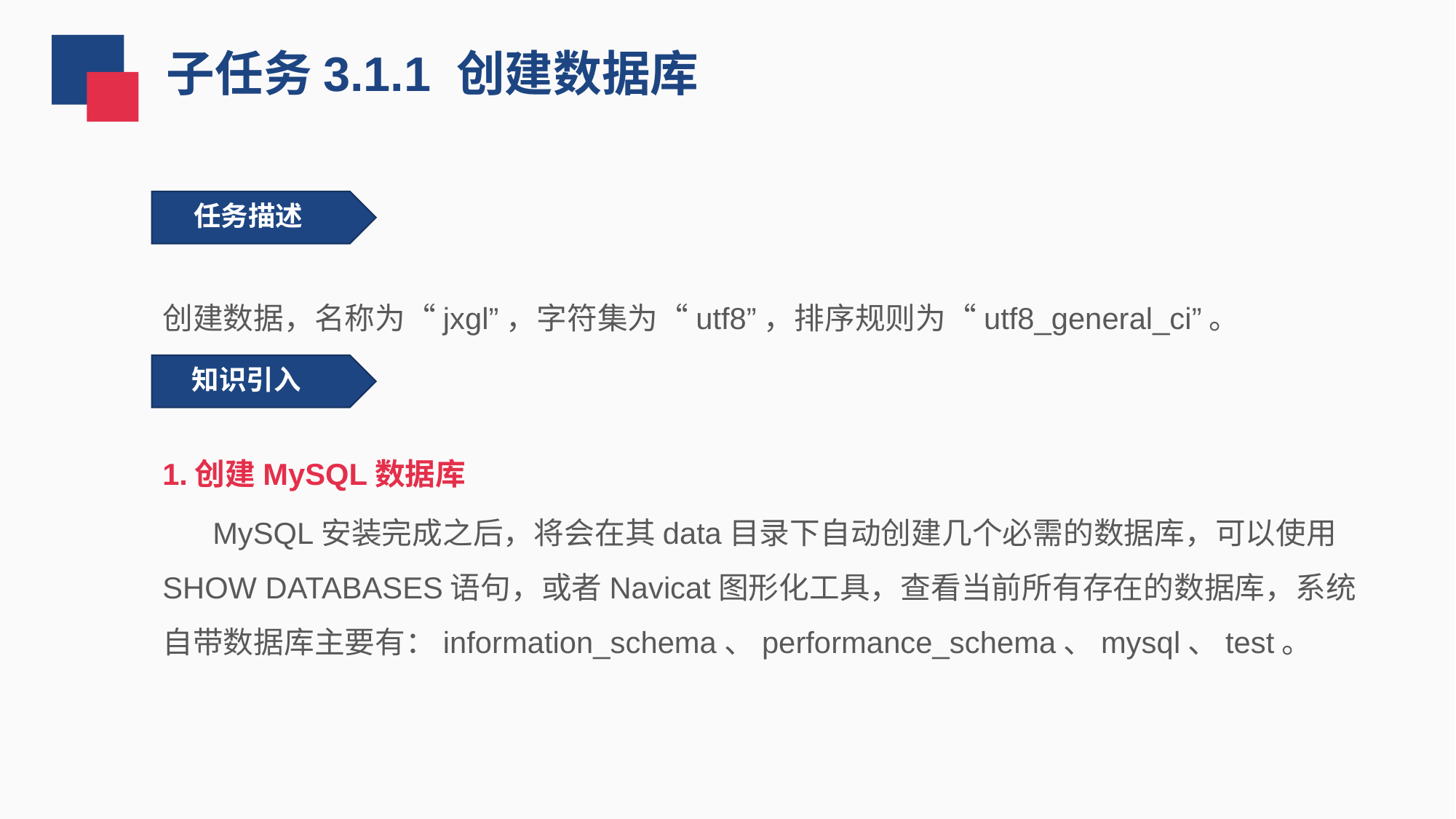

子任务3.1.1 创建数据库

    任务描述
创建数据，名称为“jxgl”，字符集为“utf8”，排序规则为“utf8_general_ci”。

知识引入
1.创建MySQL数据库
      MySQL安装完成之后，将会在其data目录下自动创建几个必需的数据库，可以使用SHOW DATABASES语句，或者Navicat图形化工具，查看当前所有存在的数据库，系统自带数据库主要有：information_schema、performance_schema、mysql、test。